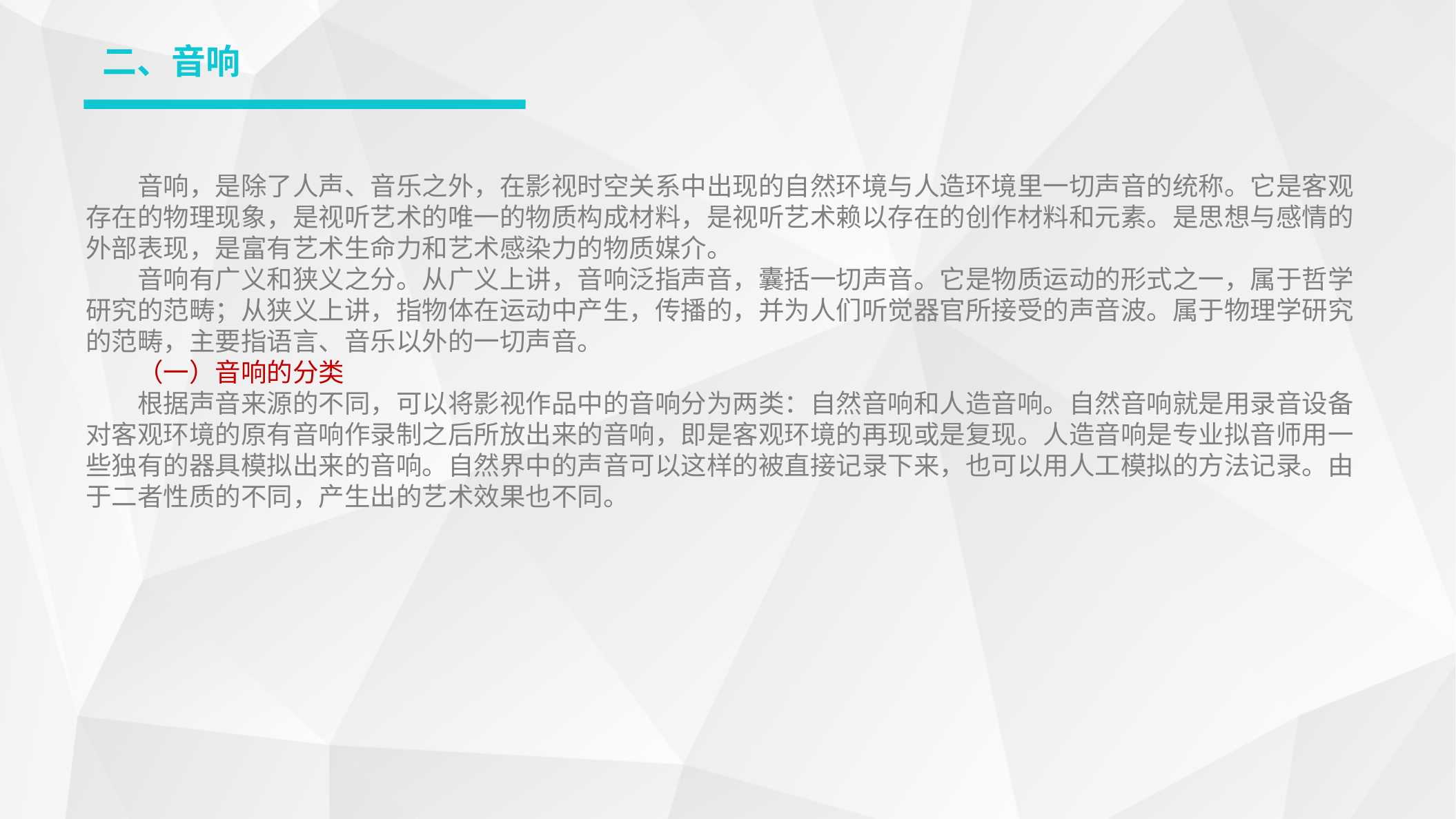

二、音响

音响，是除了人声、音乐之外，在影视时空关系中出现的自然环境与人造环境里一切声音的统称。它是客观存在的物理现象，是视听艺术的唯一的物质构成材料，是视听艺术赖以存在的创作材料和元素。是思想与感情的外部表现，是富有艺术生命力和艺术感染力的物质媒介。
音响有广义和狭义之分。从广义上讲，音响泛指声音，囊括一切声音。它是物质运动的形式之一，属于哲学研究的范畴；从狭义上讲，指物体在运动中产生，传播的，并为人们听觉器官所接受的声音波。属于物理学研究的范畴，主要指语言、音乐以外的一切声音。
（一）音响的分类
根据声音来源的不同，可以将影视作品中的音响分为两类：自然音响和人造音响。自然音响就是用录音设备对客观环境的原有音响作录制之后所放出来的音响，即是客观环境的再现或是复现。人造音响是专业拟音师用一些独有的器具模拟出来的音响。自然界中的声音可以这样的被直接记录下来，也可以用人工模拟的方法记录。由于二者性质的不同，产生出的艺术效果也不同。